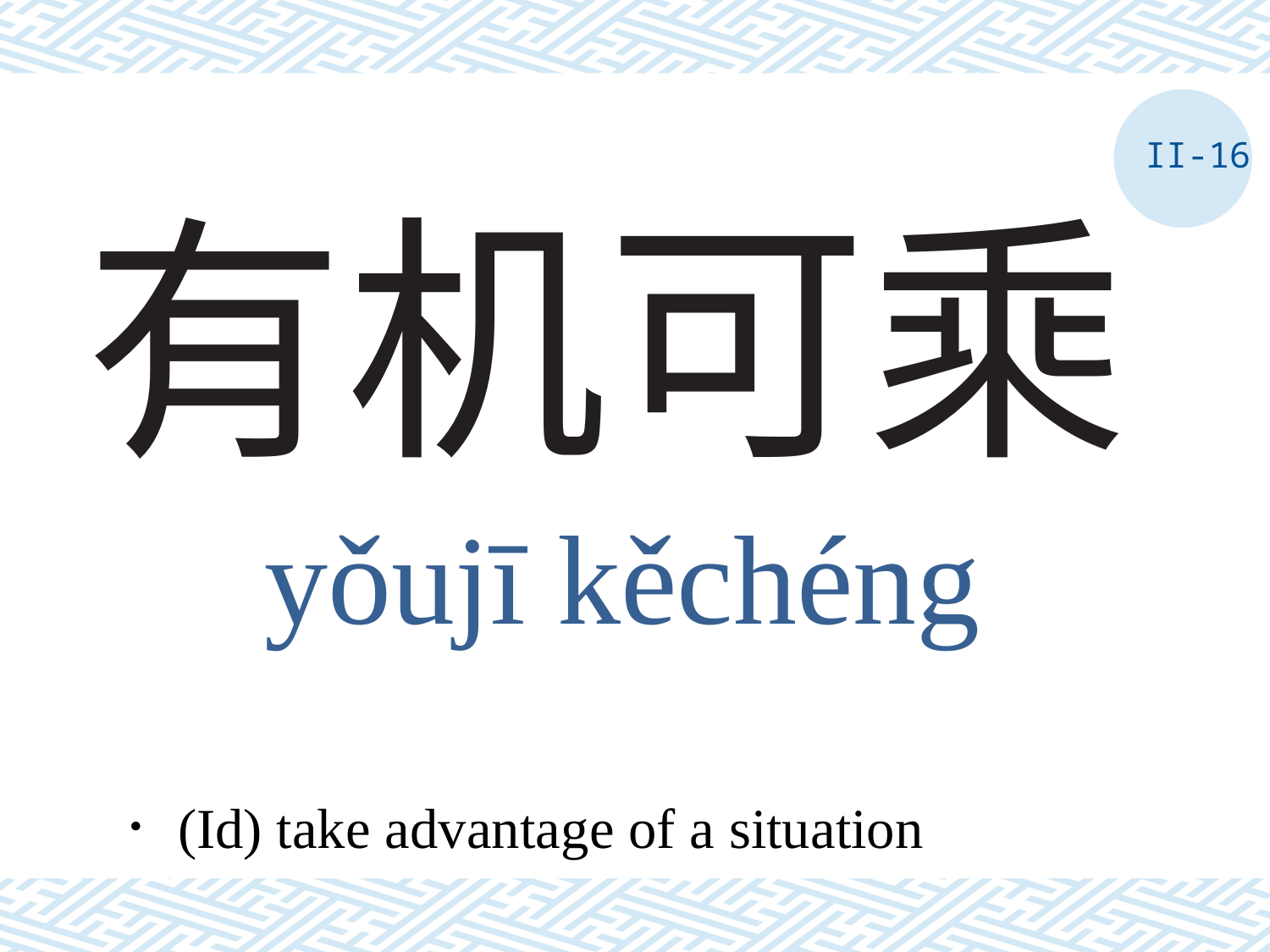

II-16

# 有机可乘
yǒujī kěchéng
．(Id) take advantage of a situation